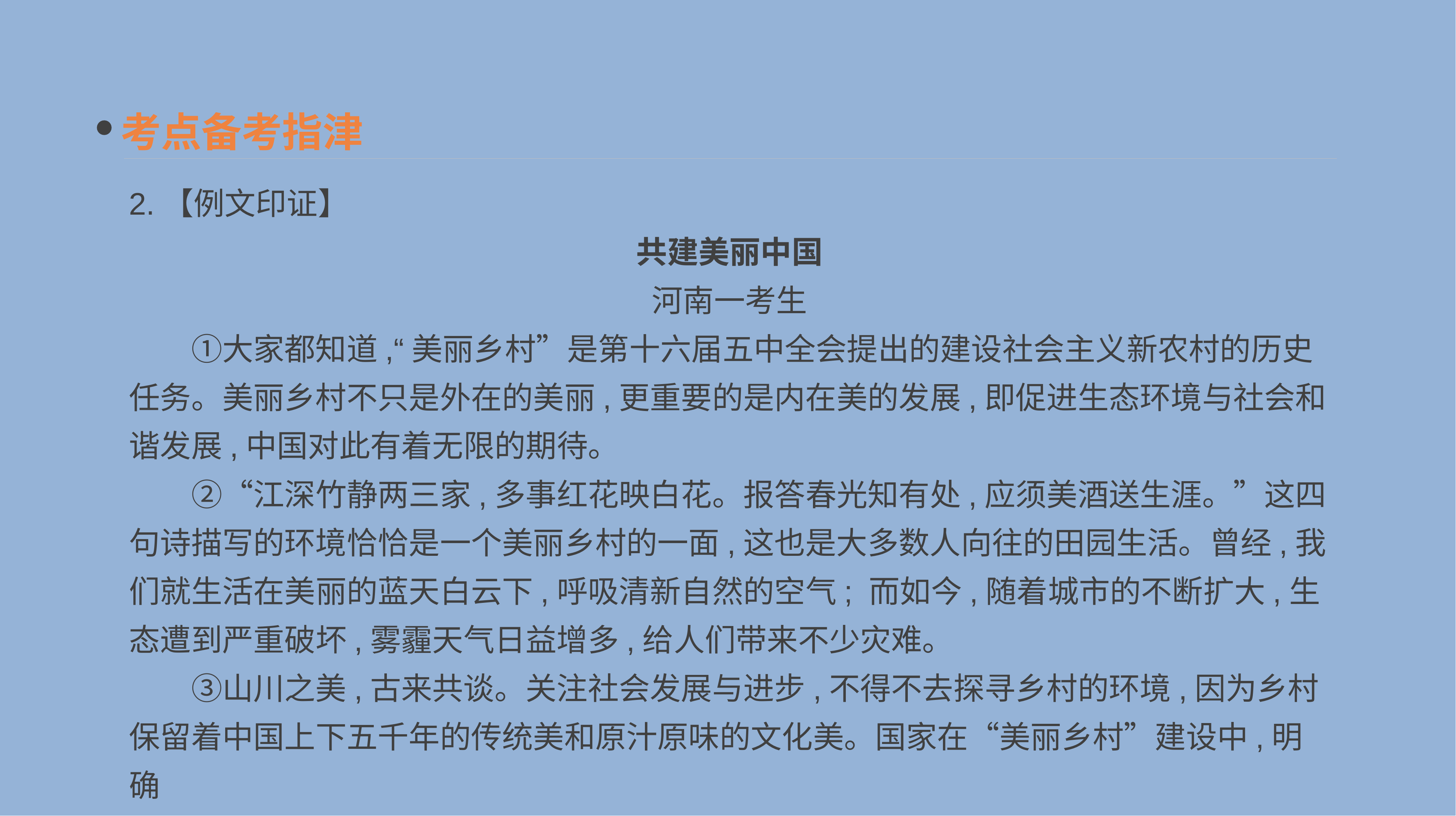

考点备考指津

2.【例文印证】
共建美丽中国
河南一考生
　　①大家都知道,“美丽乡村”是第十六届五中全会提出的建设社会主义新农村的历史任务。美丽乡村不只是外在的美丽,更重要的是内在美的发展,即促进生态环境与社会和谐发展,中国对此有着无限的期待。
　　②“江深竹静两三家,多事红花映白花。报答春光知有处,应须美酒送生涯。”这四句诗描写的环境恰恰是一个美丽乡村的一面,这也是大多数人向往的田园生活。曾经,我们就生活在美丽的蓝天白云下,呼吸清新自然的空气; 而如今,随着城市的不断扩大,生态遭到严重破坏,雾霾天气日益增多,给人们带来不少灾难。
　　③山川之美,古来共谈。关注社会发展与进步,不得不去探寻乡村的环境,因为乡村保留着中国上下五千年的传统美和原汁原味的文化美。国家在“美丽乡村”建设中,明确